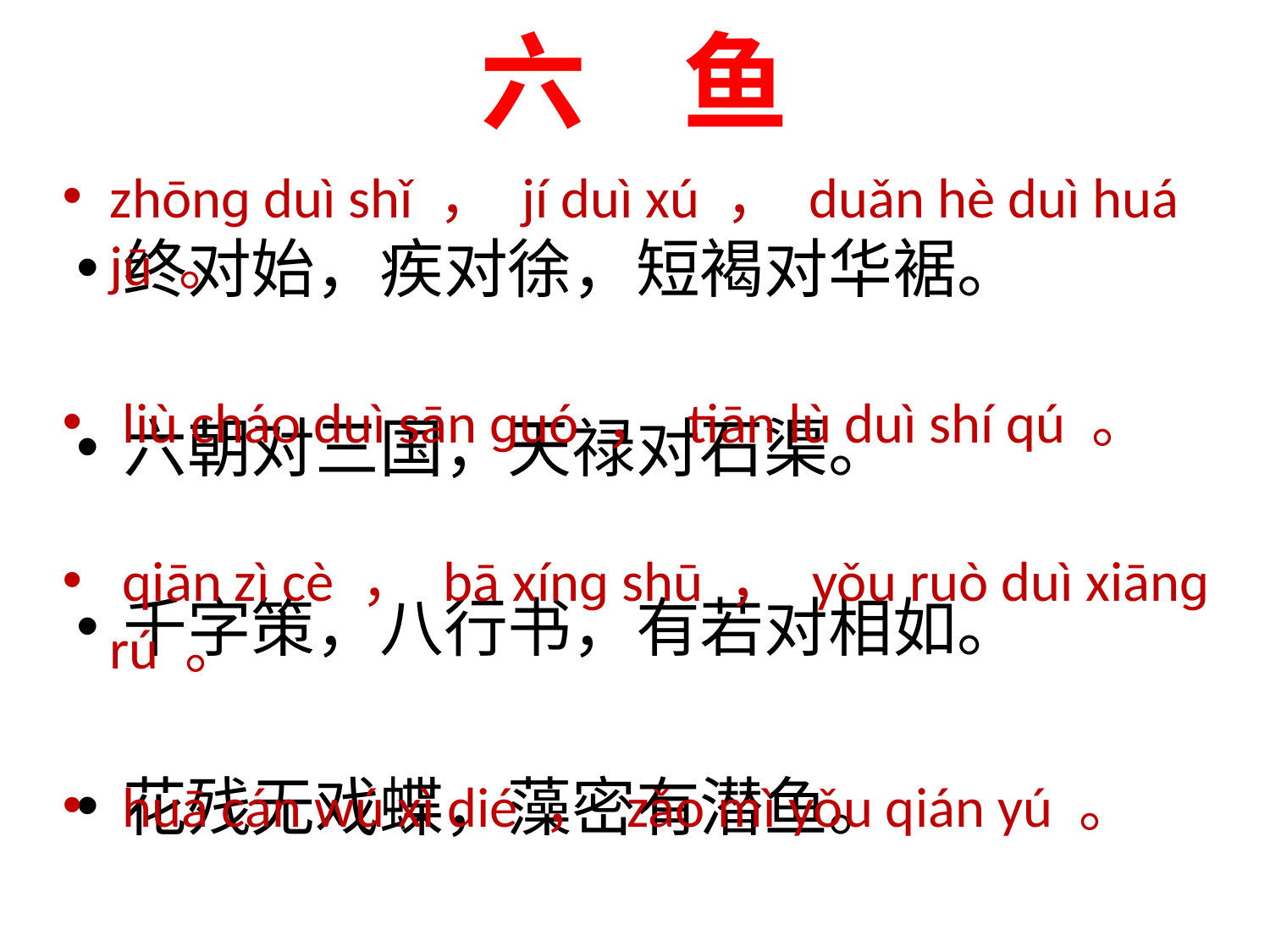

# 六    鱼
zhōnɡ duì shǐ ， jí duì xú ， duǎn hè duì huá jū 。

 liù cháo duì sān ɡuó ， tiān lù duì shí qú 。

 qiān zì cè ， bā xínɡ shū ， yǒu ruò duì xiānɡ rú 。

 huā cán wú xì dié ， zǎo mì yǒu qián yú 。

终对始，疾对徐，短褐对华裾。

六朝对三国，天禄对石渠。

千字策，八行书，有若对相如。

花残无戏蝶，藻密有潜鱼。